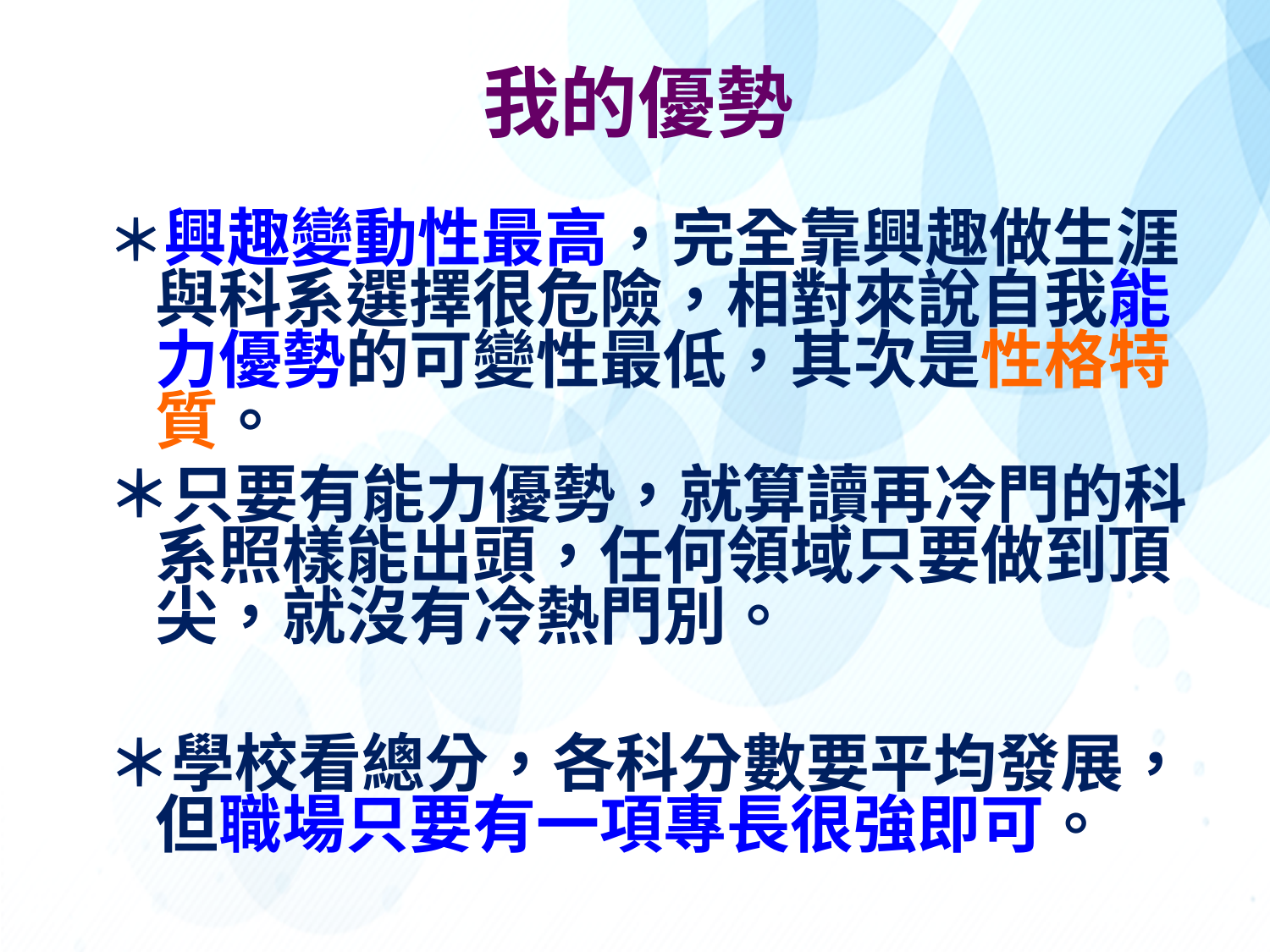

# 我的優勢
＊興趣變動性最高，完全靠興趣做生涯與科系選擇很危險，相對來說自我能力優勢的可變性最低，其次是性格特質。
＊只要有能力優勢，就算讀再冷門的科系照樣能出頭，任何領域只要做到頂尖，就沒有冷熱門別。

＊學校看總分，各科分數要平均發展，但職場只要有一項專長很強即可。